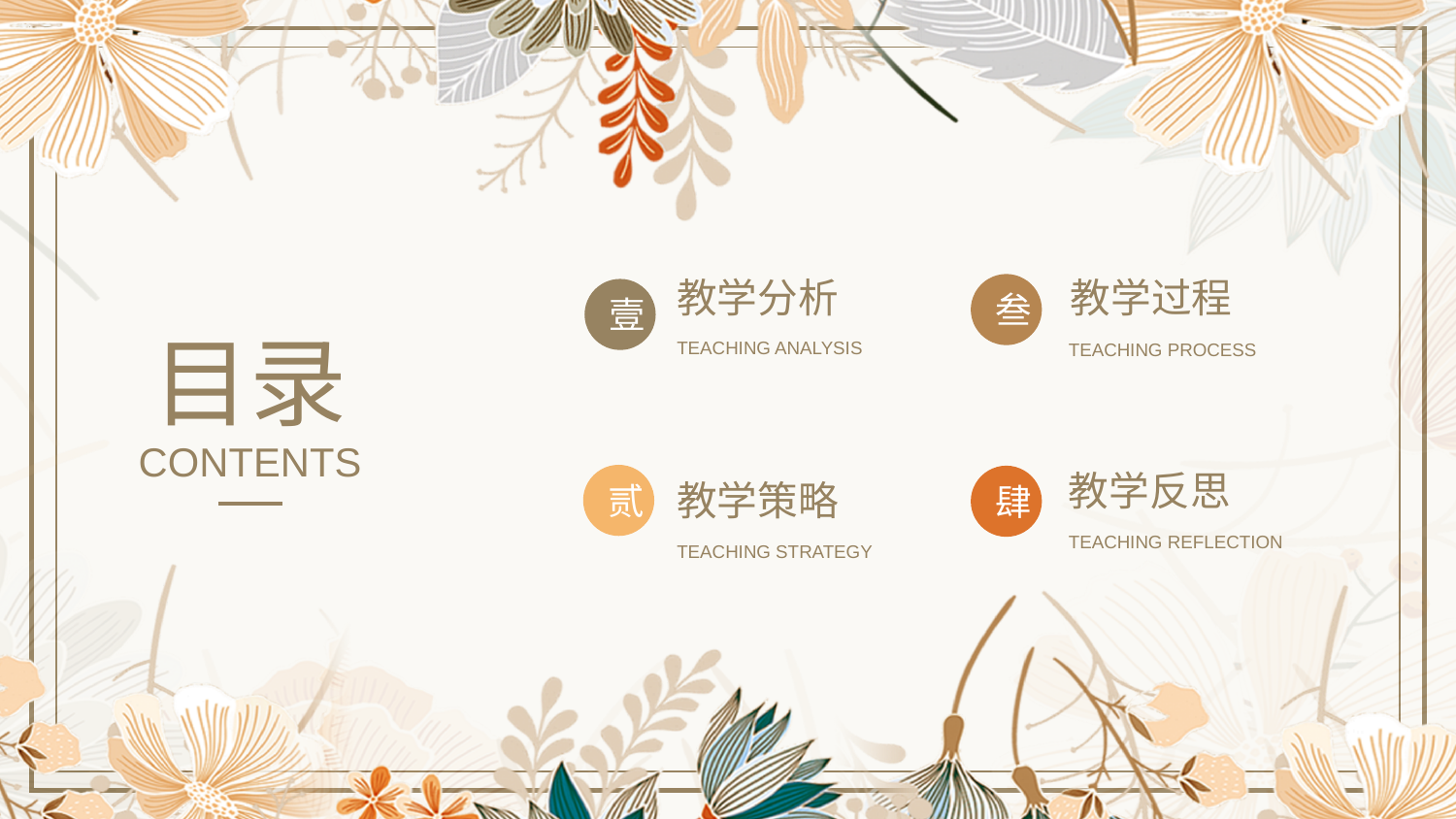

教学分析
教学过程

叁
壹
目录
TEACHING ANALYSIS
TEACHING PROCESS

CONTENTS
教学反思
贰
肆
教学策略

TEACHING REFLECTION
TEACHING STRATEGY